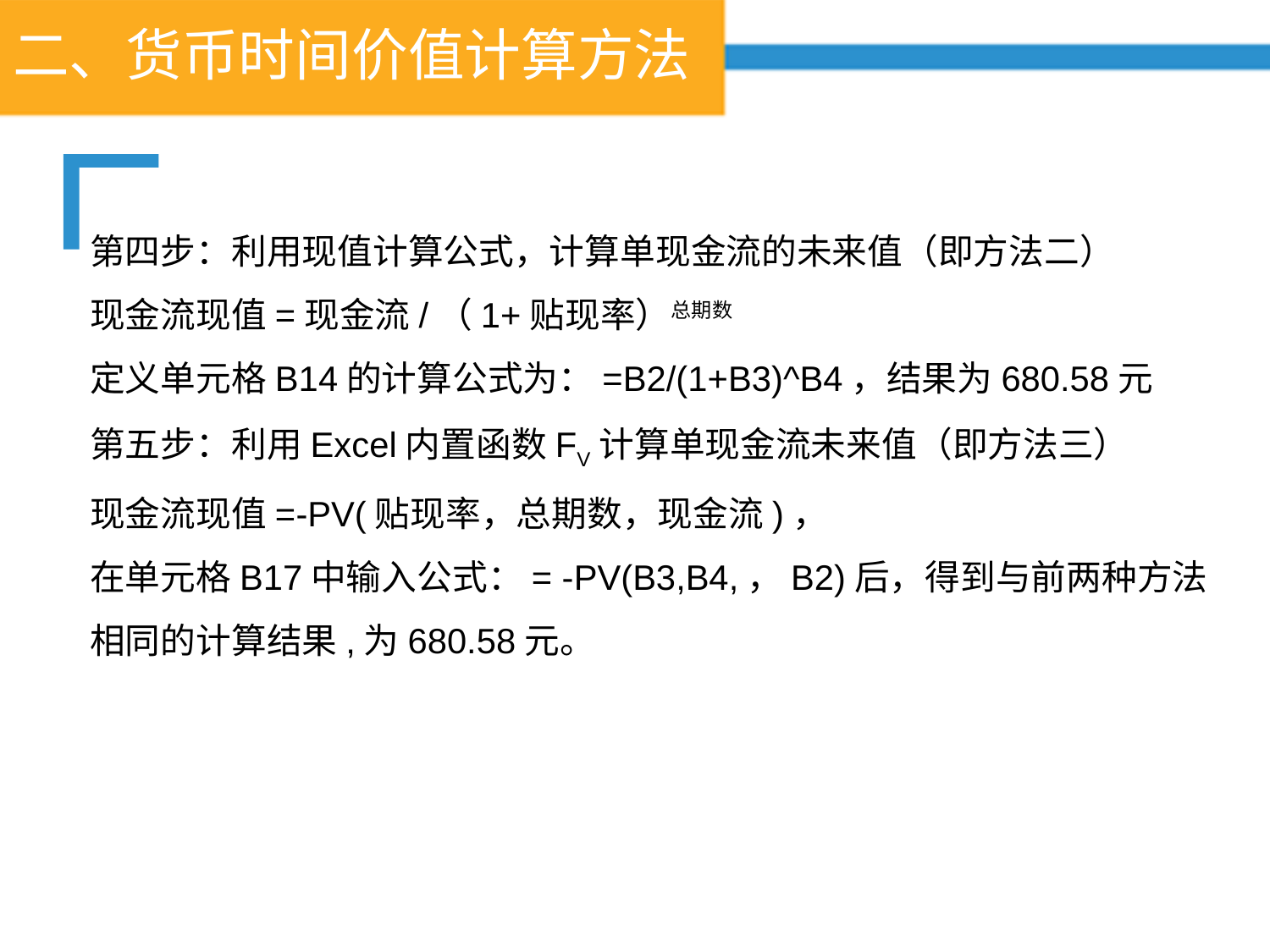

# 二、货币时间价值计算方法

第四步：利用现值计算公式，计算单现金流的未来值（即方法二）
现金流现值=现金流/（1+贴现率）总期数
定义单元格B14的计算公式为：=B2/(1+B3)^B4，结果为680.58元
第五步：利用Excel内置函数FV计算单现金流未来值（即方法三）
现金流现值=-PV(贴现率，总期数，现金流)，
在单元格B17中输入公式：= -PV(B3,B4,，B2)后，得到与前两种方法相同的计算结果,为680.58元。